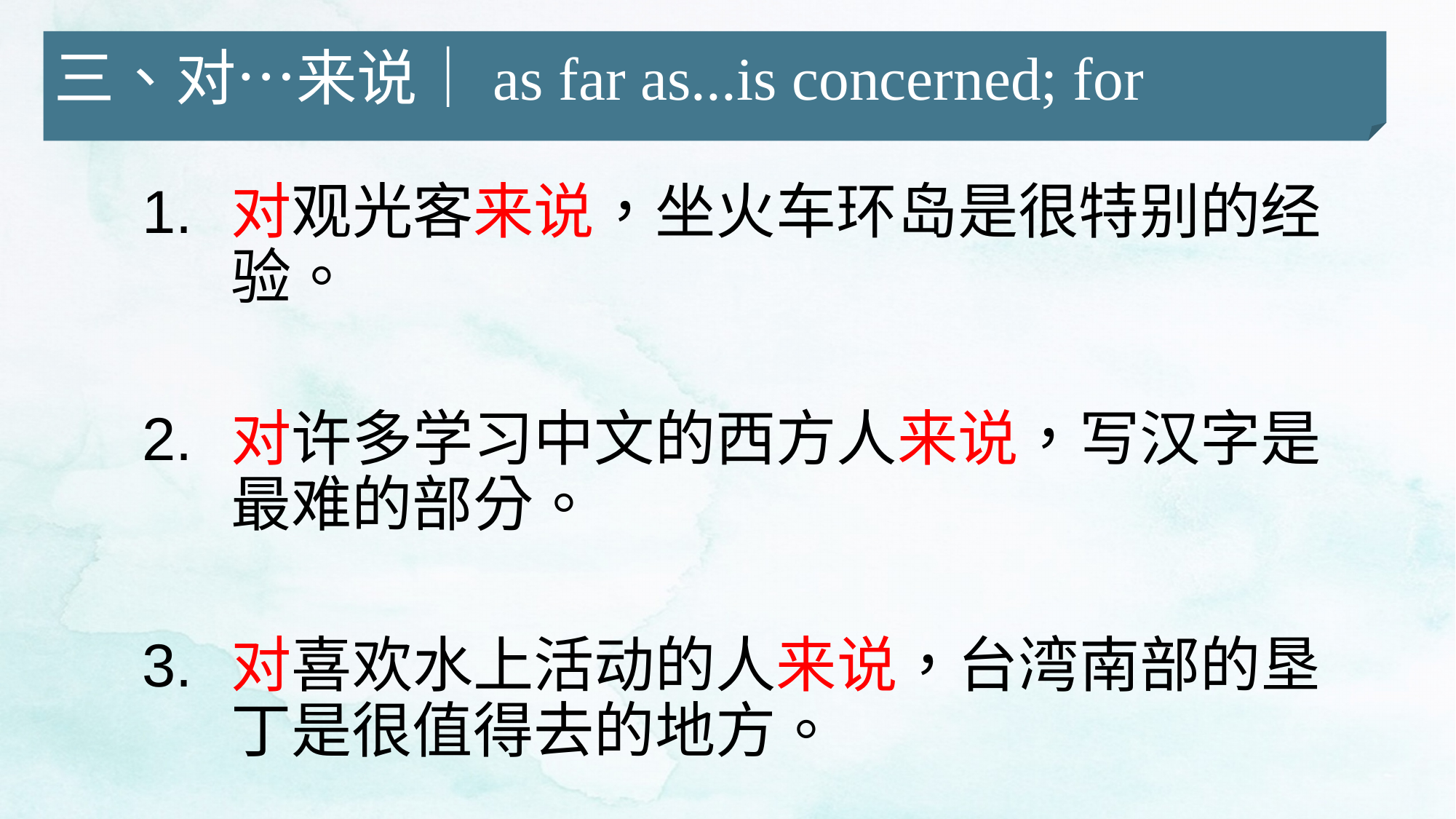

三、对…来说｜as far as...is concerned; for
对观光客来说，坐火车环岛是很特别的经验。

对许多学习中文的西方人来说，写汉字是最难的部分。

对喜欢水上活动的人来说，台湾南部的垦丁是很值得去的地方。